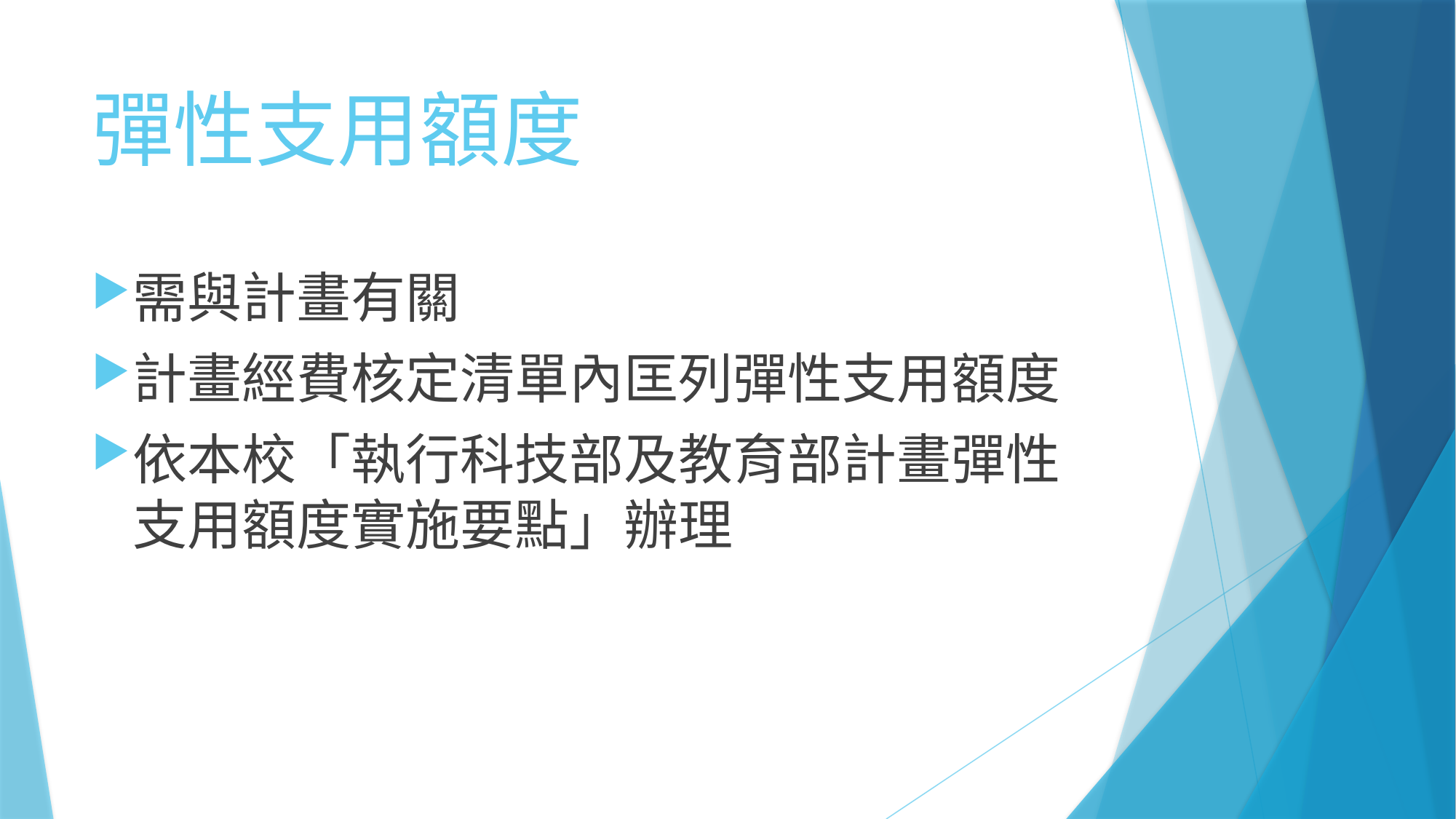

# 彈性支用額度
需與計畫有關
計畫經費核定清單內匡列彈性支用額度
依本校「執行科技部及教育部計畫彈性支用額度實施要點」辦理